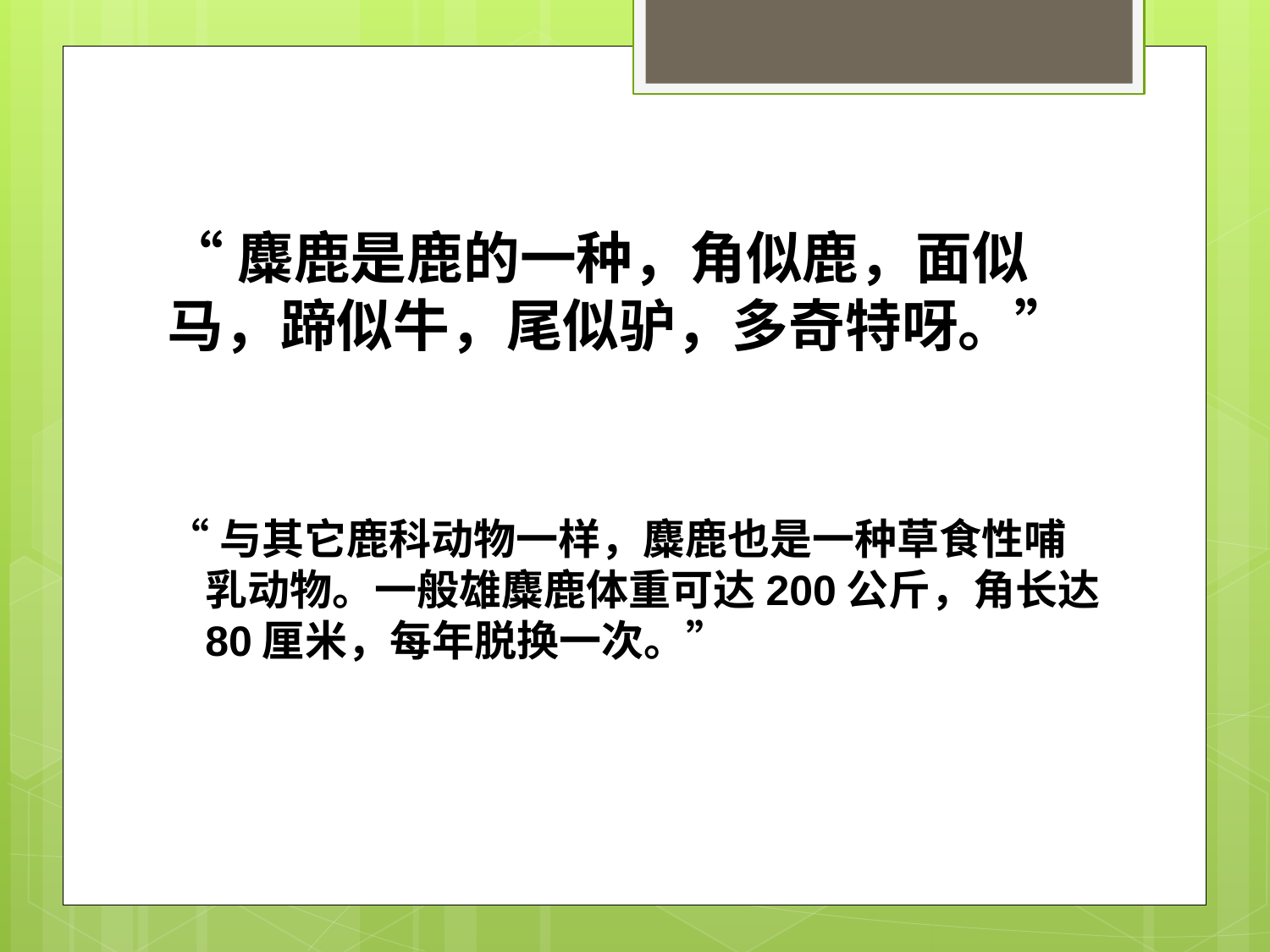

“麋鹿是鹿的一种，角似鹿，面似马，蹄似牛，尾似驴，多奇特呀。”
“与其它鹿科动物一样，麋鹿也是一种草食性哺乳动物。一般雄麋鹿体重可达200公斤，角长达80厘米，每年脱换一次。”